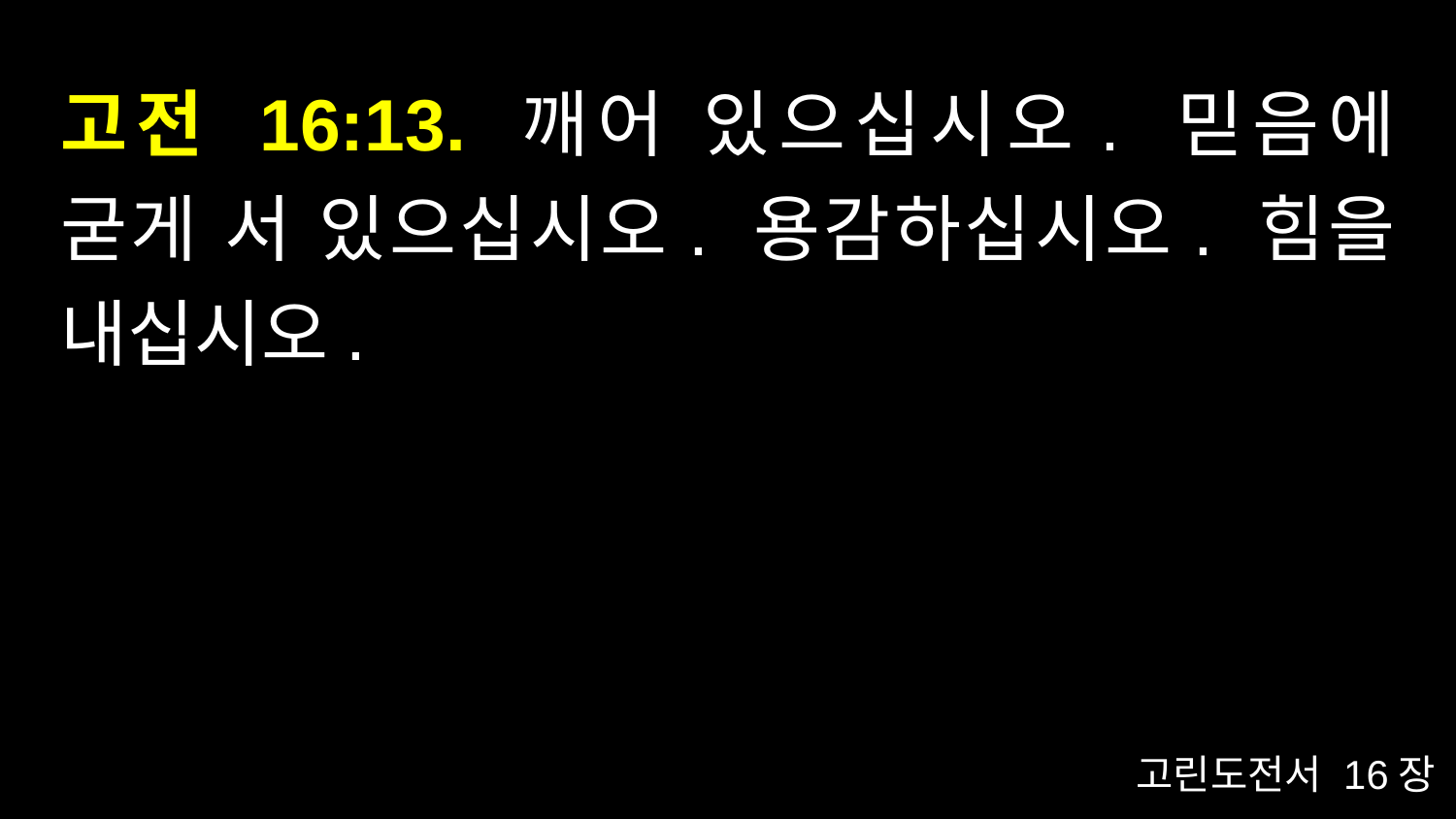

# 고전 16:13. 깨어 있으십시오. 믿음에 굳게 서 있으십시오. 용감하십시오. 힘을 내십시오.
고린도전서 16장